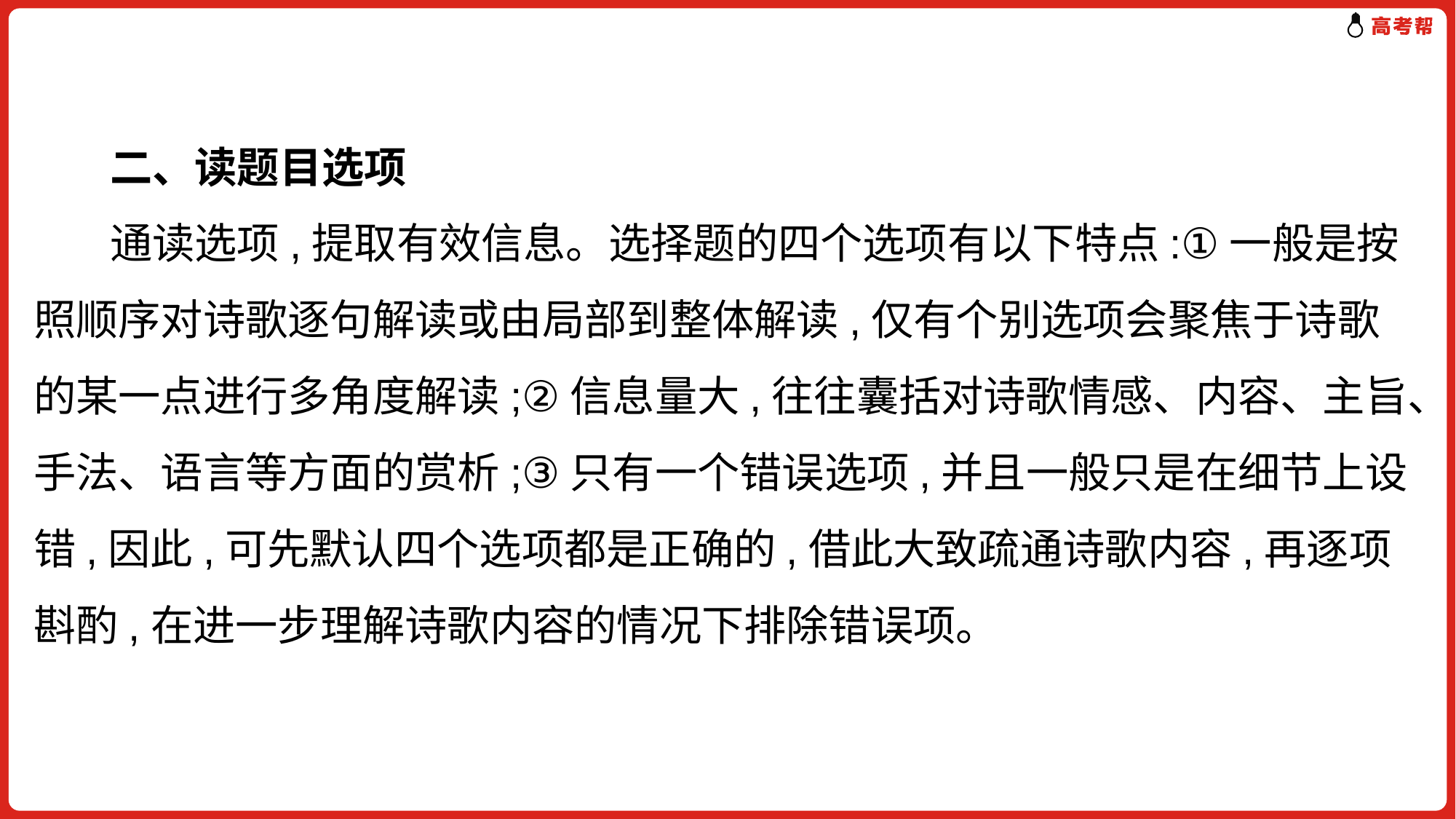

二、读题目选项
       通读选项,提取有效信息。选择题的四个选项有以下特点:①一般是按照顺序对诗歌逐句解读或由局部到整体解读,仅有个别选项会聚焦于诗歌的某一点进行多角度解读;②信息量大,往往囊括对诗歌情感、内容、主旨、手法、语言等方面的赏析;③只有一个错误选项,并且一般只是在细节上设错,因此,可先默认四个选项都是正确的,借此大致疏通诗歌内容,再逐项斟酌,在进一步理解诗歌内容的情况下排除错误项。